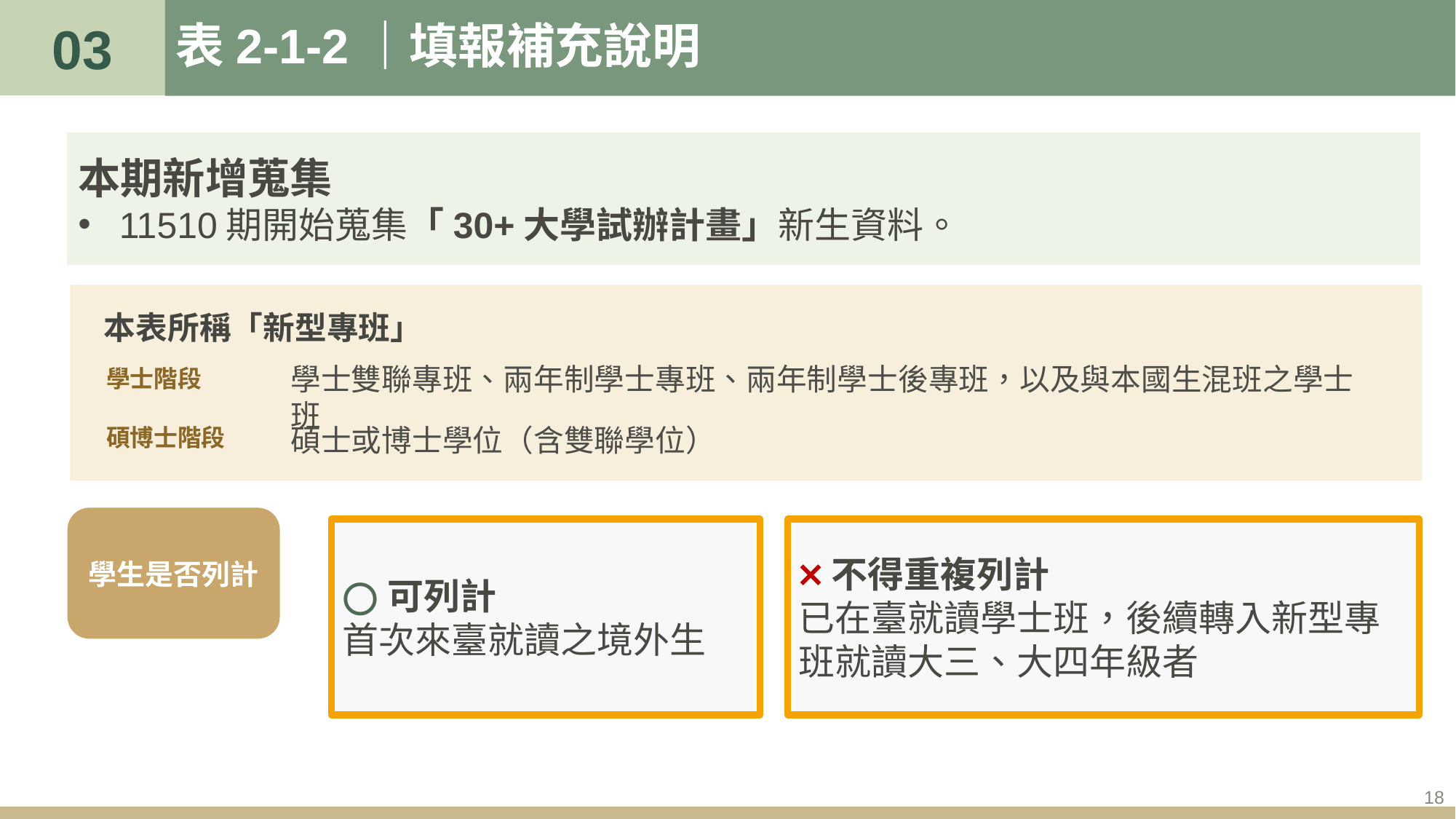

03
# 表2-1-2｜填報補充說明
本期新增蒐集
11510期開始蒐集「30+大學試辦計畫」新生資料。

本表所稱「新型專班」
學士雙聯專班、兩年制學士專班、兩年制學士後專班，以及與本國生混班之學士班
學士階段
碩士或博士學位（含雙聯學位）
碩博士階段
學生是否列計
❌不得重複列計
已在臺就讀學士班，後續轉入新型專班就讀大三、大四年級者
⭕可列計
首次來臺就讀之境外生
18